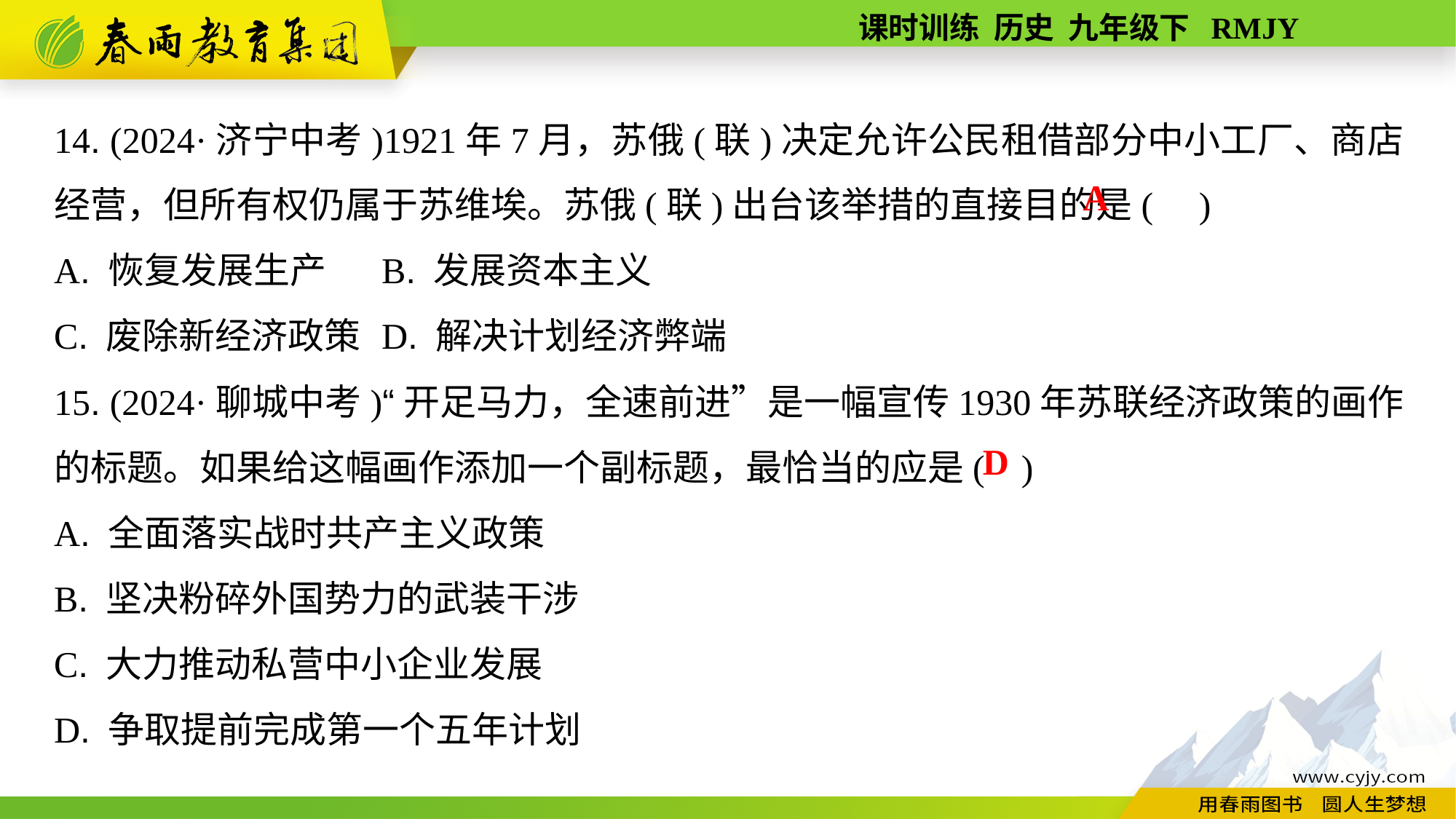

14. (2024·济宁中考)1921年7月，苏俄(联)决定允许公民租借部分中小工厂、商店经营，但所有权仍属于苏维埃。苏俄(联)出台该举措的直接目的是(     )
A. 恢复发展生产	B. 发展资本主义
C. 废除新经济政策	D. 解决计划经济弊端
15. (2024·聊城中考)“开足马力，全速前进”是一幅宣传1930年苏联经济政策的画作的标题。如果给这幅画作添加一个副标题，最恰当的应是(    )
A. 全面落实战时共产主义政策
B. 坚决粉碎外国势力的武装干涉
C. 大力推动私营中小企业发展
D. 争取提前完成第一个五年计划
A
D